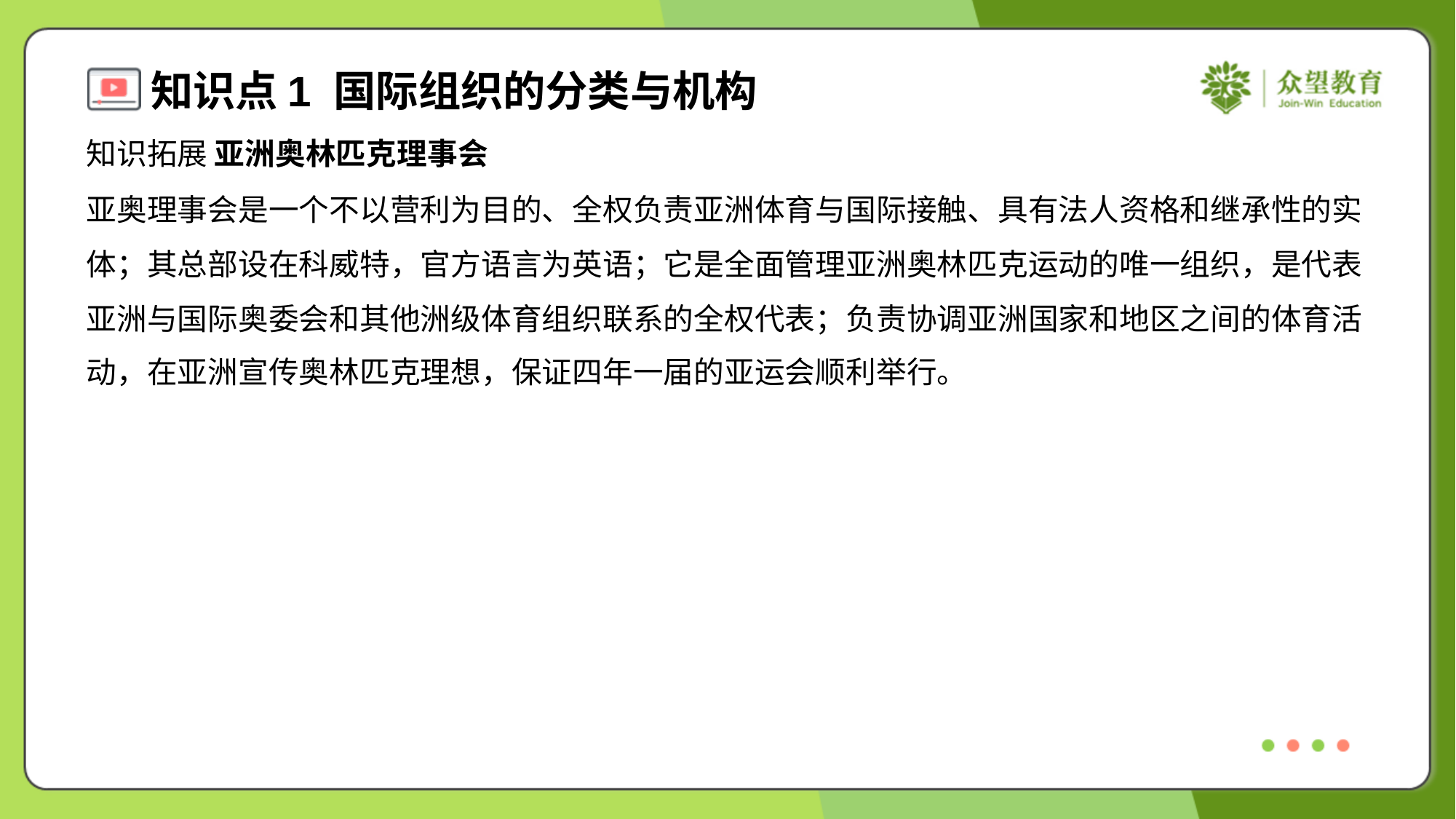

知识拓展 亚洲奥林匹克理事会
亚奥理事会是一个不以营利为目的、全权负责亚洲体育与国际接触、具有法人资格和继承性的实
体；其总部设在科威特，官方语言为英语；它是全面管理亚洲奥林匹克运动的唯一组织，是代表
亚洲与国际奥委会和其他洲级体育组织联系的全权代表；负责协调亚洲国家和地区之间的体育活
动，在亚洲宣传奥林匹克理想，保证四年一届的亚运会顺利举行。